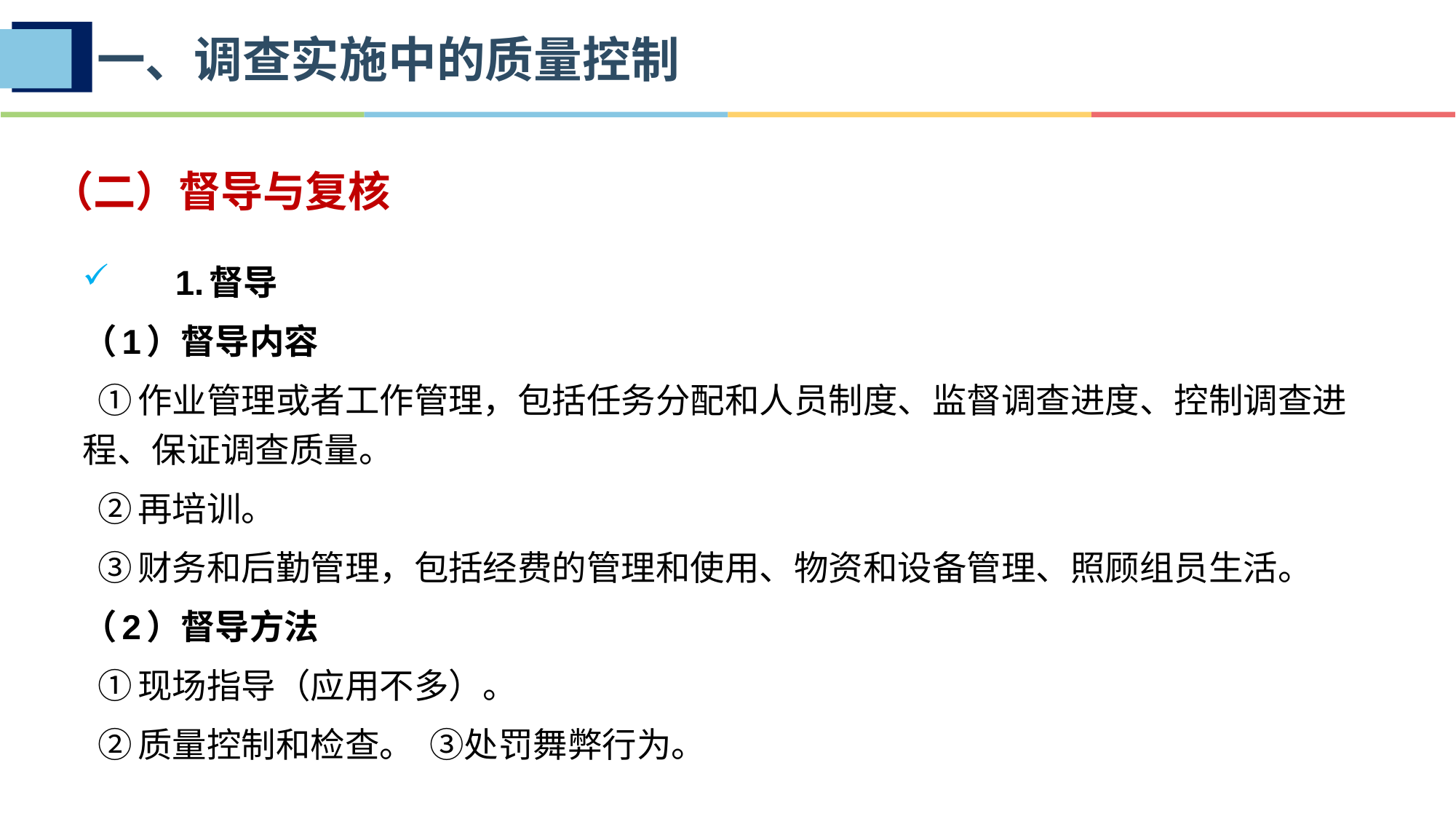

一、调查实施中的质量控制

（二）督导与复核
1.督导
（1）督导内容
  ①作业管理或者工作管理，包括任务分配和人员制度、监督调查进度、控制调查进程、保证调查质量。
  ②再培训。
  ③财务和后勤管理，包括经费的管理和使用、物资和设备管理、照顾组员生活。
（2）督导方法
  ①现场指导（应用不多）。
  ②质量控制和检查。  ③处罚舞弊行为。